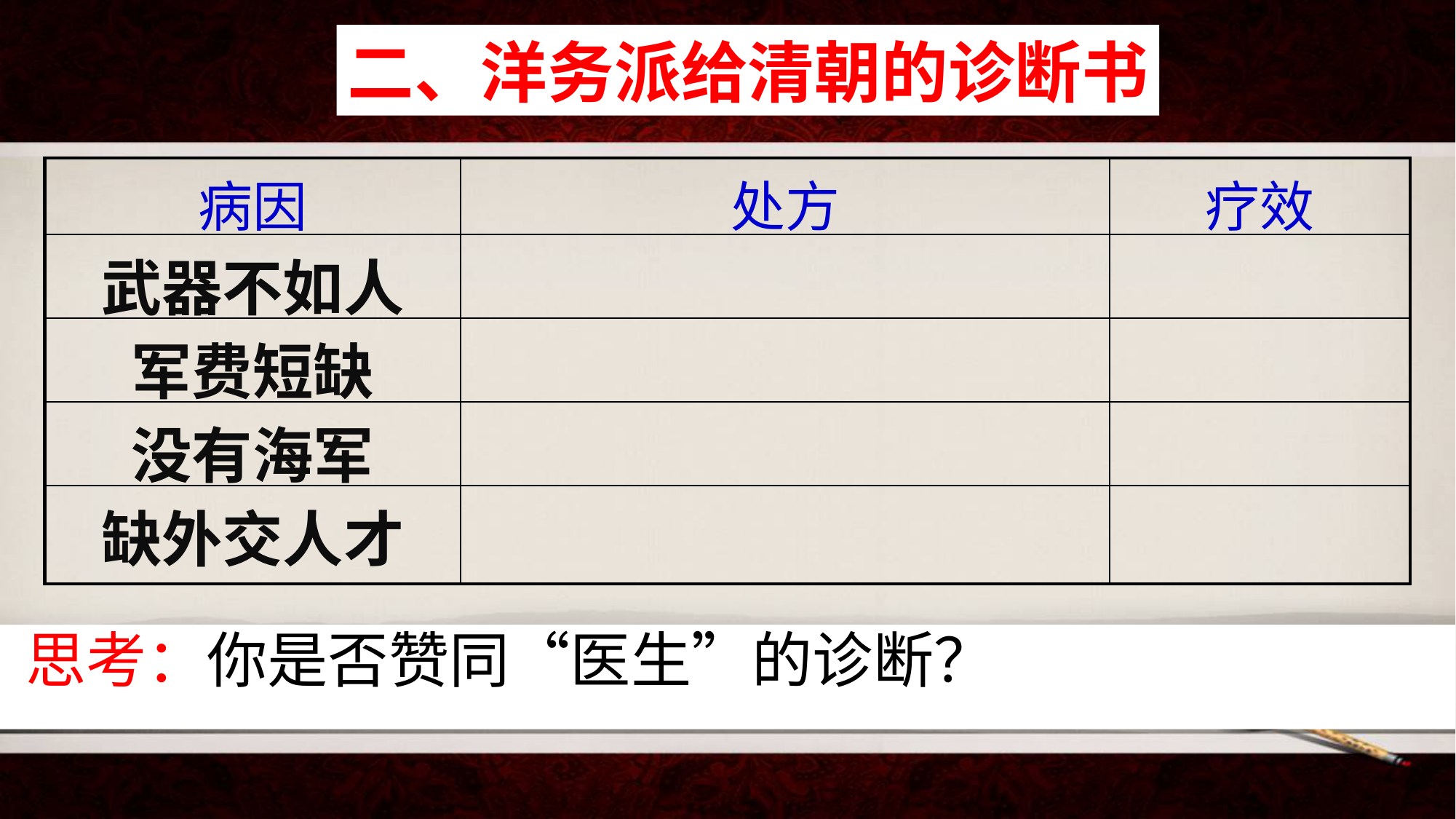

二、洋务派给清朝的诊断书
| 病因 | 处方 | 疗效 |
| --- | --- | --- |
| 武器不如人 |  |  |
| 军费短缺 |  |  |
| 没有海军 |  |  |
| 缺外交人才 |  |  |
 思考：你是否赞同“医生”的诊断？